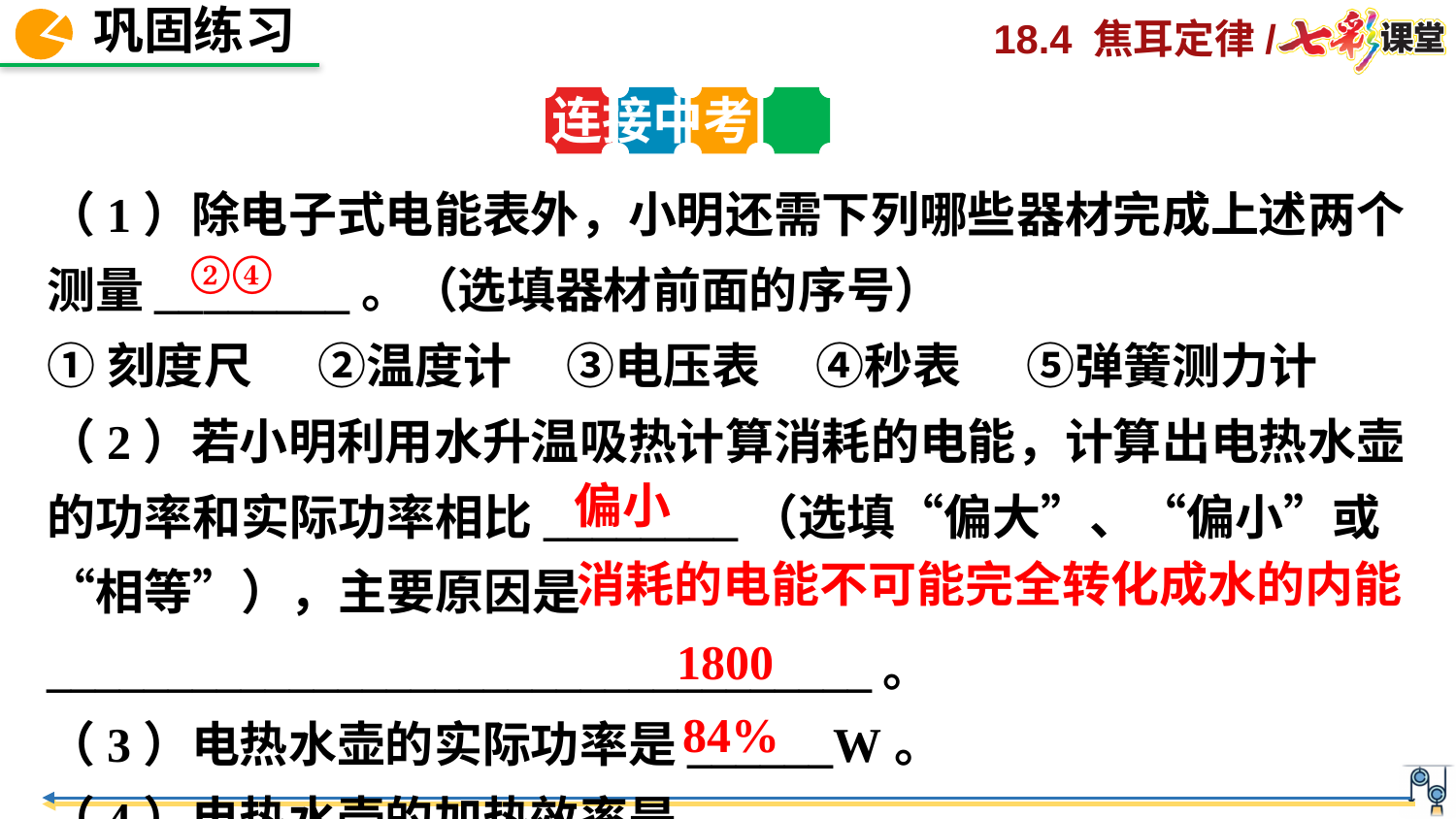

连接中考

（1）除电子式电能表外，小明还需下列哪些器材完成上述两个测量________。（选填器材前面的序号）
①刻度尺      ②温度计     ③电压表     ④秒表      ⑤弹簧测力计
（2）若小明利用水升温吸热计算消耗的电能，计算出电热水壶的功率和实际功率相比________（选填“偏大”、“偏小”或“相等”），主要原因是__________________________________。
（3）电热水壶的实际功率是______W。
（4）电热水壶的加热效率是_______。
②④
偏小
消耗的电能不可能完全转化成水的内能
1800
84%